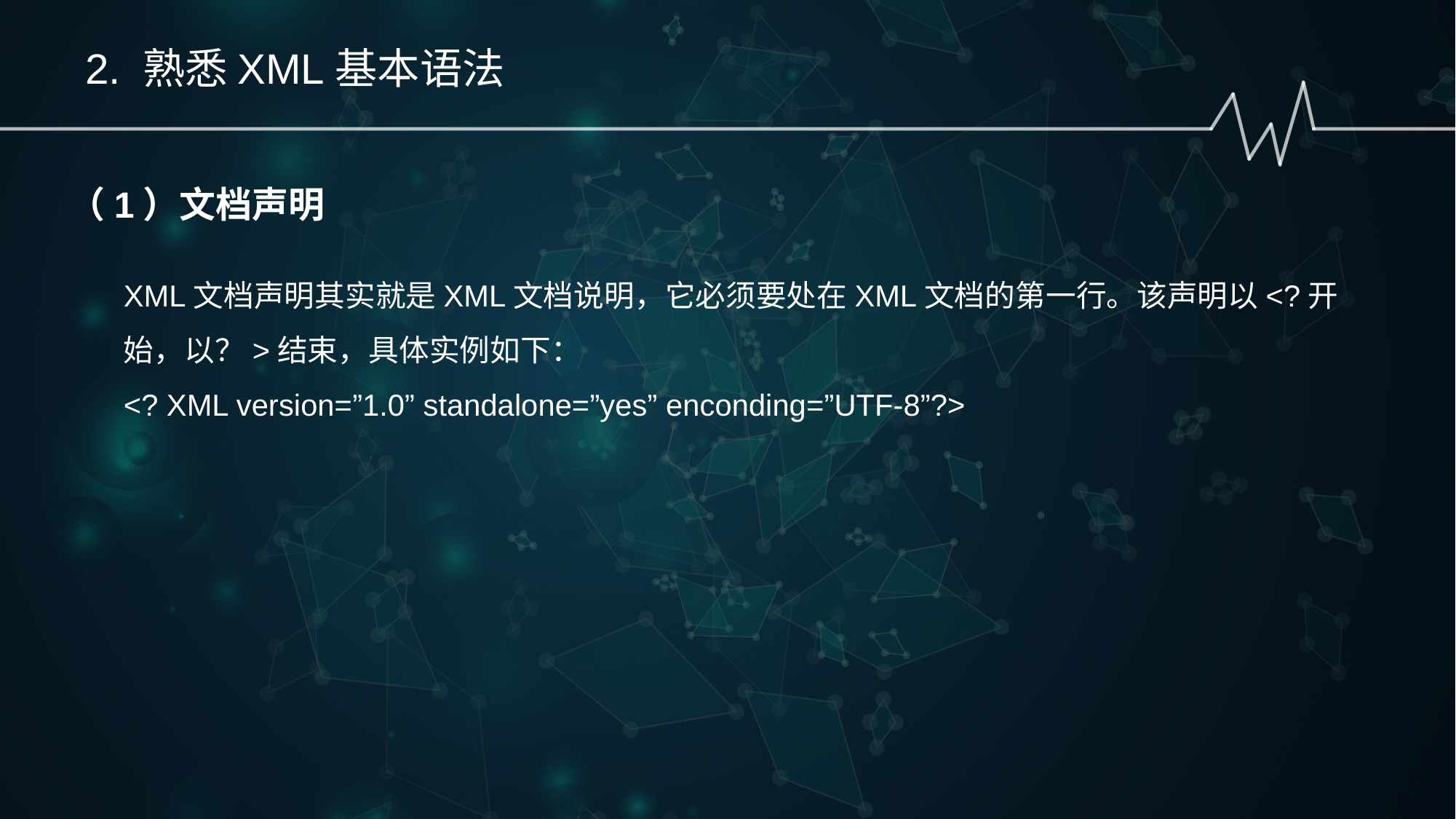

2. 熟悉XML基本语法
（1）文档声明

XML文档声明其实就是XML文档说明，它必须要处在XML文档的第一行。该声明以<?开始，以？>结束，具体实例如下：
<? XML version=”1.0” standalone=”yes” enconding=”UTF-8”?>